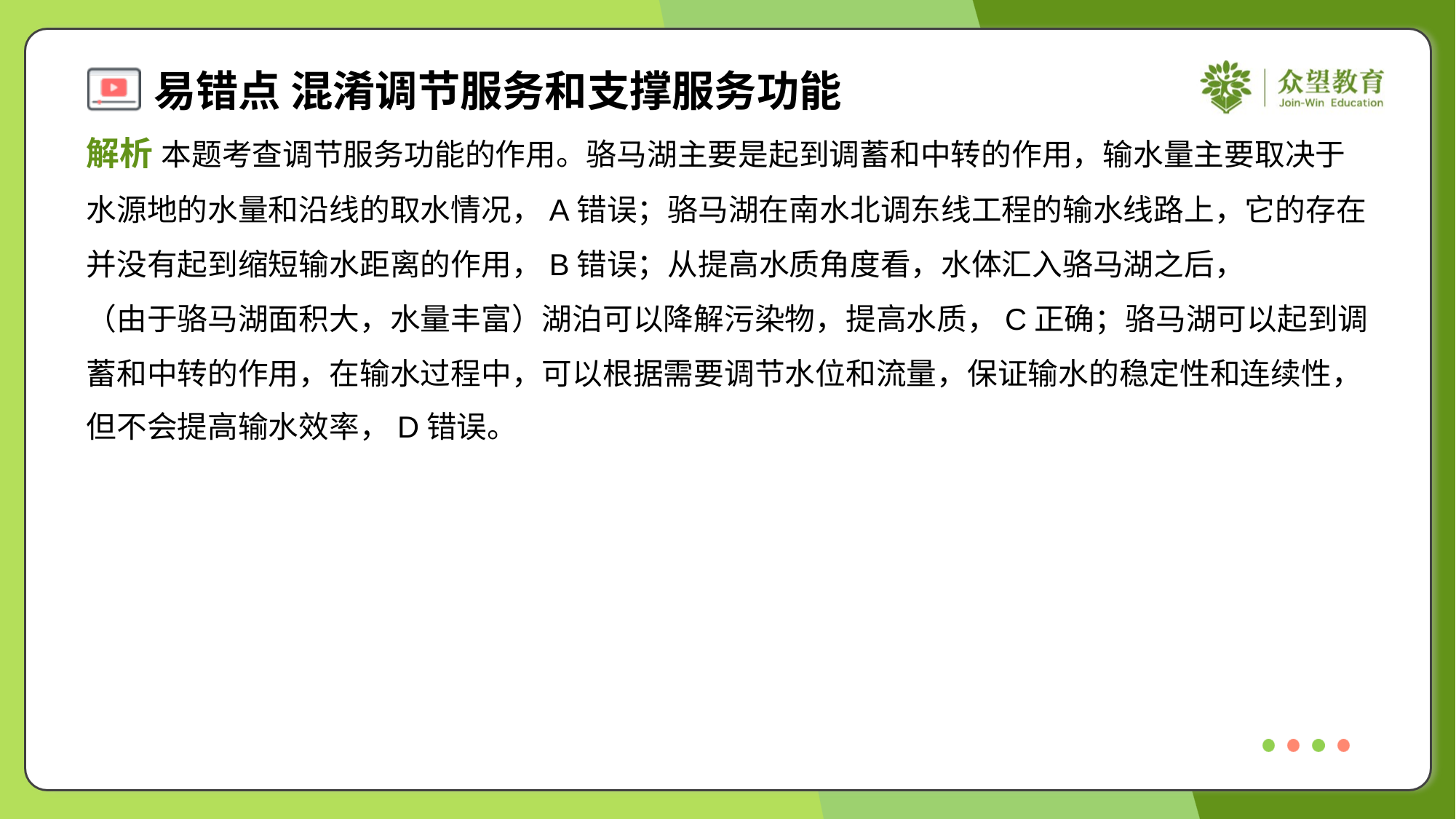

解析 本题考查调节服务功能的作用。骆马湖主要是起到调蓄和中转的作用，输水量主要取决于
水源地的水量和沿线的取水情况，A错误；骆马湖在南水北调东线工程的输水线路上，它的存在
并没有起到缩短输水距离的作用，B错误；从提高水质角度看，水体汇入骆马湖之后，
（由于骆马湖面积大，水量丰富）湖泊可以降解污染物，提高水质，C正确；骆马湖可以起到调
蓄和中转的作用，在输水过程中，可以根据需要调节水位和流量，保证输水的稳定性和连续性，
但不会提高输水效率，D错误。